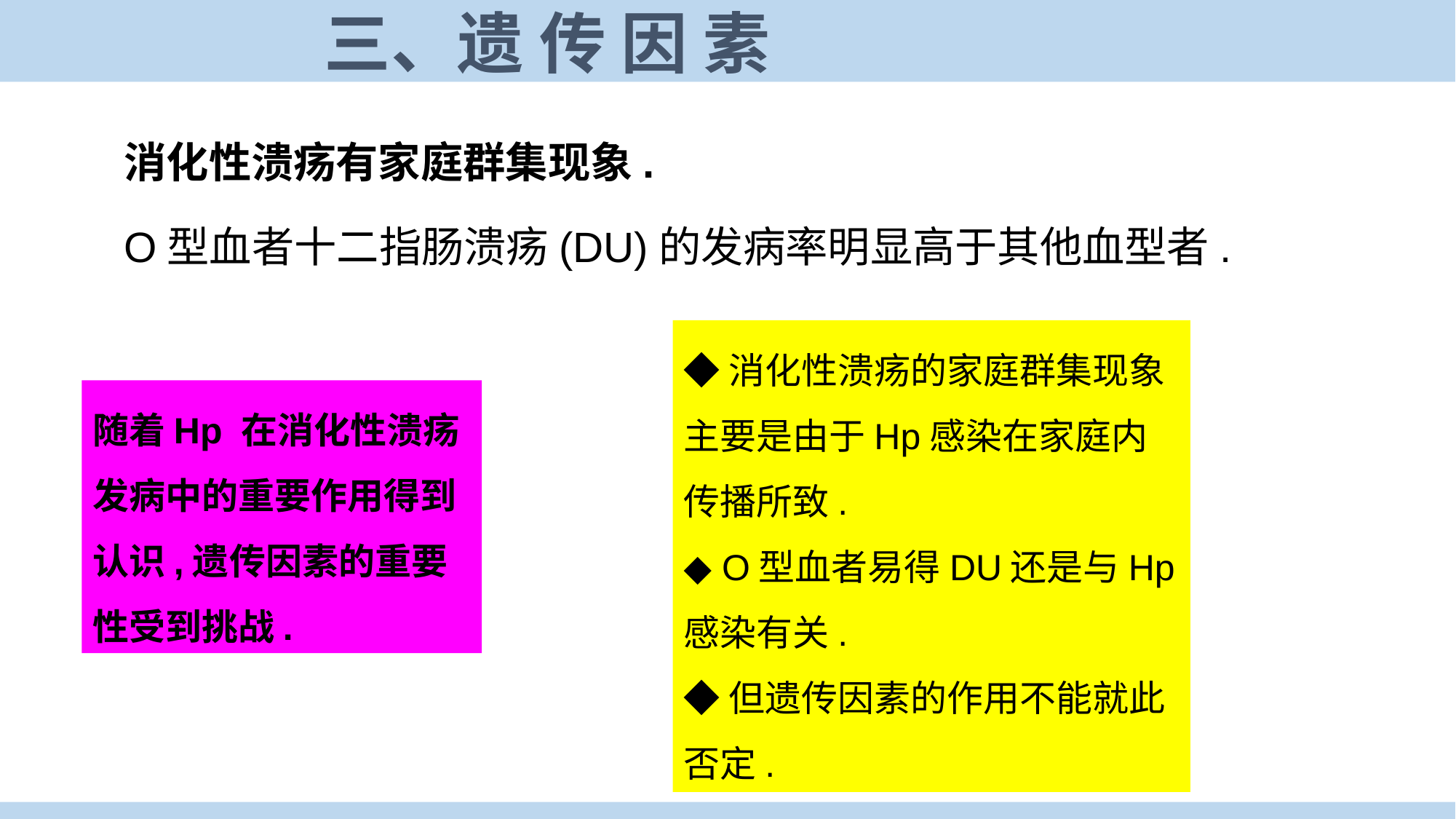

三、遗 传 因 素
消化性溃疡有家庭群集现象.
O型血者十二指肠溃疡(DU)的发病率明显高于其他血型者.

◆消化性溃疡的家庭群集现象主要是由于Hp感染在家庭内传播所致.
◆ O型血者易得DU还是与Hp感染有关.
◆但遗传因素的作用不能就此否定.
随着Hp 在消化性溃疡发病中的重要作用得到认识,遗传因素的重要性受到挑战.